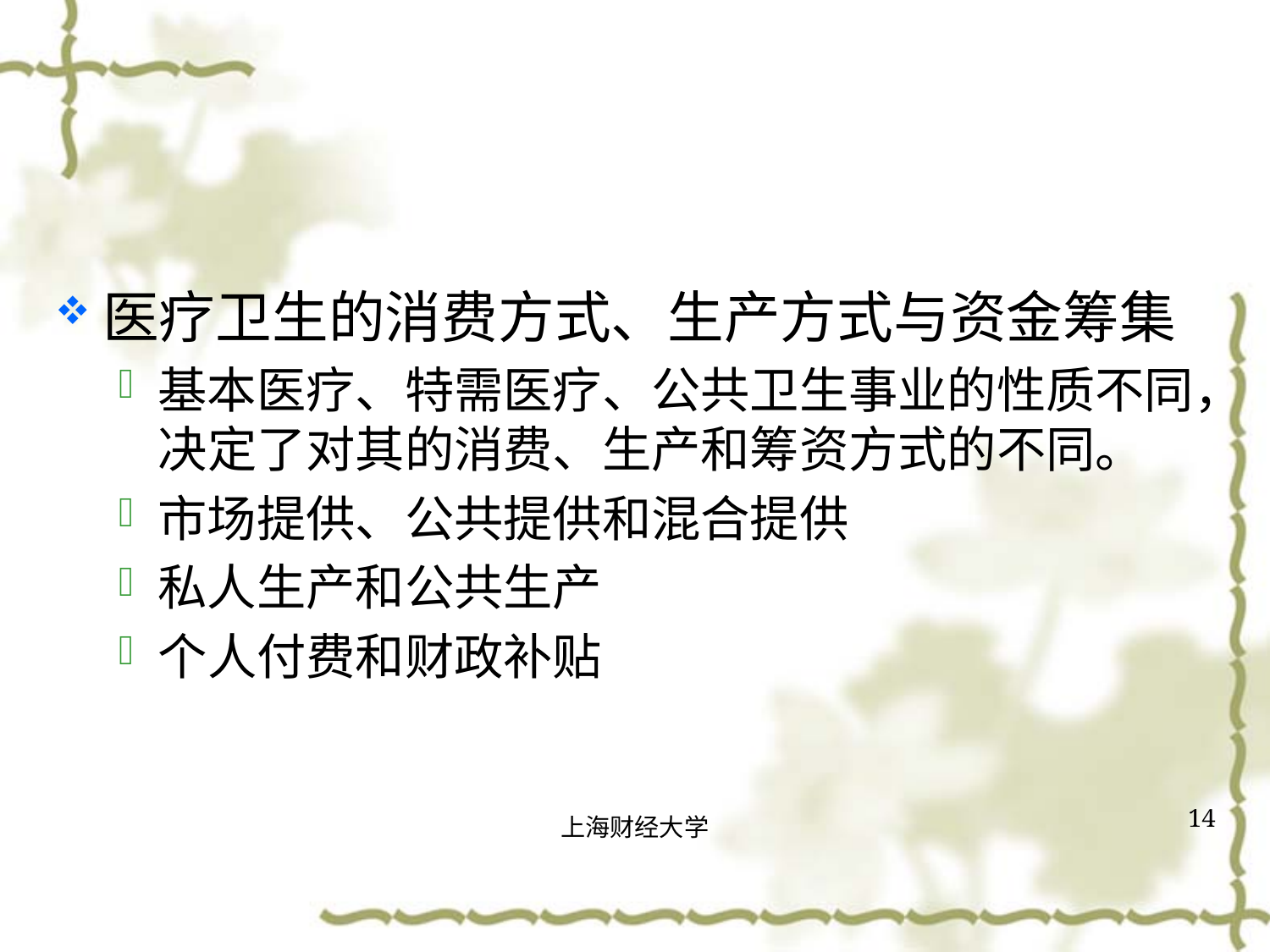

#
医疗卫生的消费方式、生产方式与资金筹集
基本医疗、特需医疗、公共卫生事业的性质不同，决定了对其的消费、生产和筹资方式的不同。
市场提供、公共提供和混合提供
私人生产和公共生产
个人付费和财政补贴

14
上海财经大学